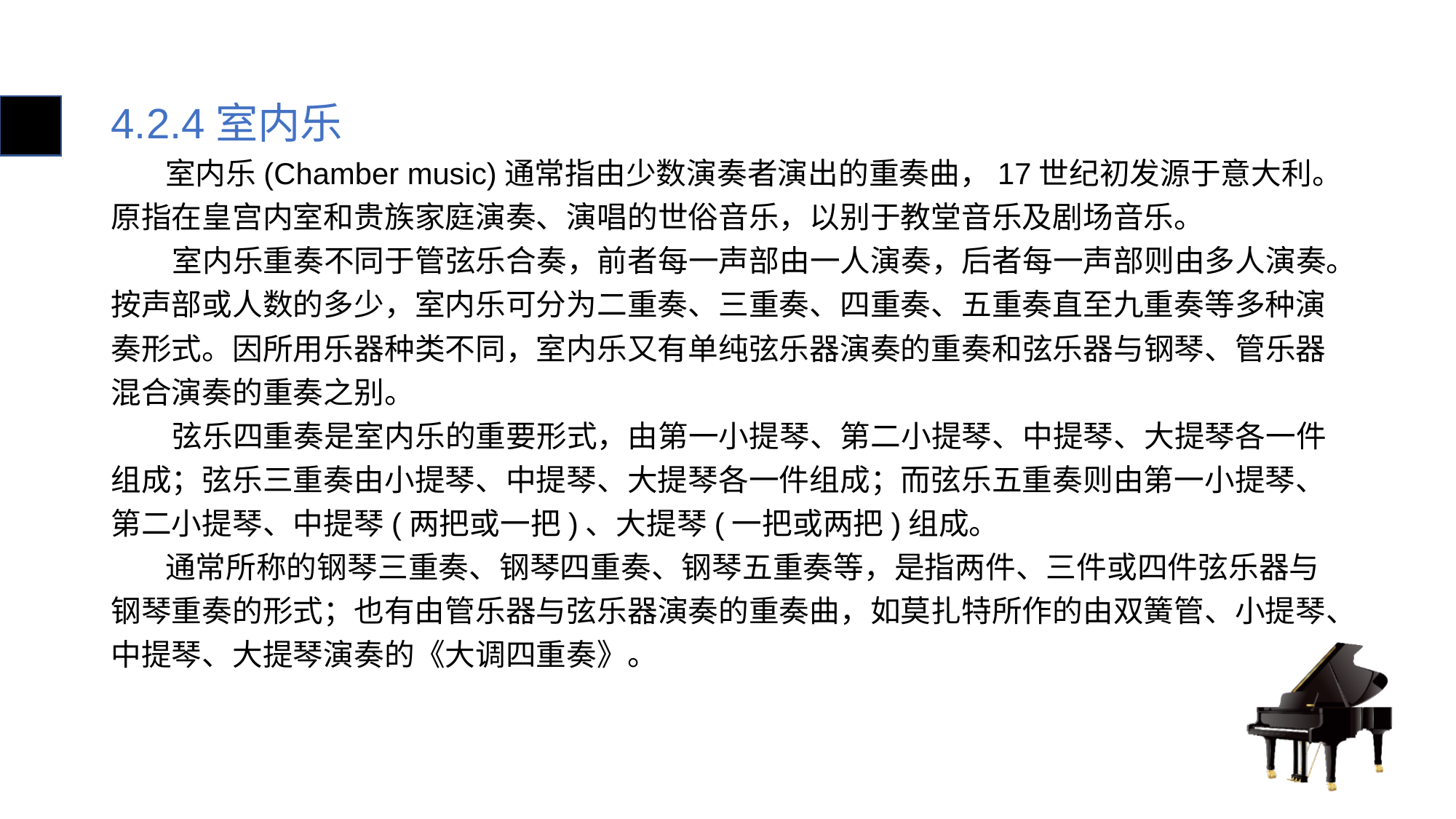

# 4.2.4室内乐
       室内乐(Chamber music)通常指由少数演奏者演出的重奏曲，17世纪初发源于意大利。原指在皇宫内室和贵族家庭演奏、演唱的世俗音乐，以别于教堂音乐及剧场音乐。
        室内乐重奏不同于管弦乐合奏，前者每一声部由一人演奏，后者每一声部则由多人演奏。按声部或人数的多少，室内乐可分为二重奏、三重奏、四重奏、五重奏直至九重奏等多种演奏形式。因所用乐器种类不同，室内乐又有单纯弦乐器演奏的重奏和弦乐器与钢琴、管乐器混合演奏的重奏之别。
        弦乐四重奏是室内乐的重要形式，由第一小提琴、第二小提琴、中提琴、大提琴各一件组成；弦乐三重奏由小提琴、中提琴、大提琴各一件组成；而弦乐五重奏则由第一小提琴、第二小提琴、中提琴(两把或一把)、大提琴(一把或两把)组成。
       通常所称的钢琴三重奏、钢琴四重奏、钢琴五重奏等，是指两件、三件或四件弦乐器与钢琴重奏的形式；也有由管乐器与弦乐器演奏的重奏曲，如莫扎特所作的由双簧管、小提琴、中提琴、大提琴演奏的《大调四重奏》。